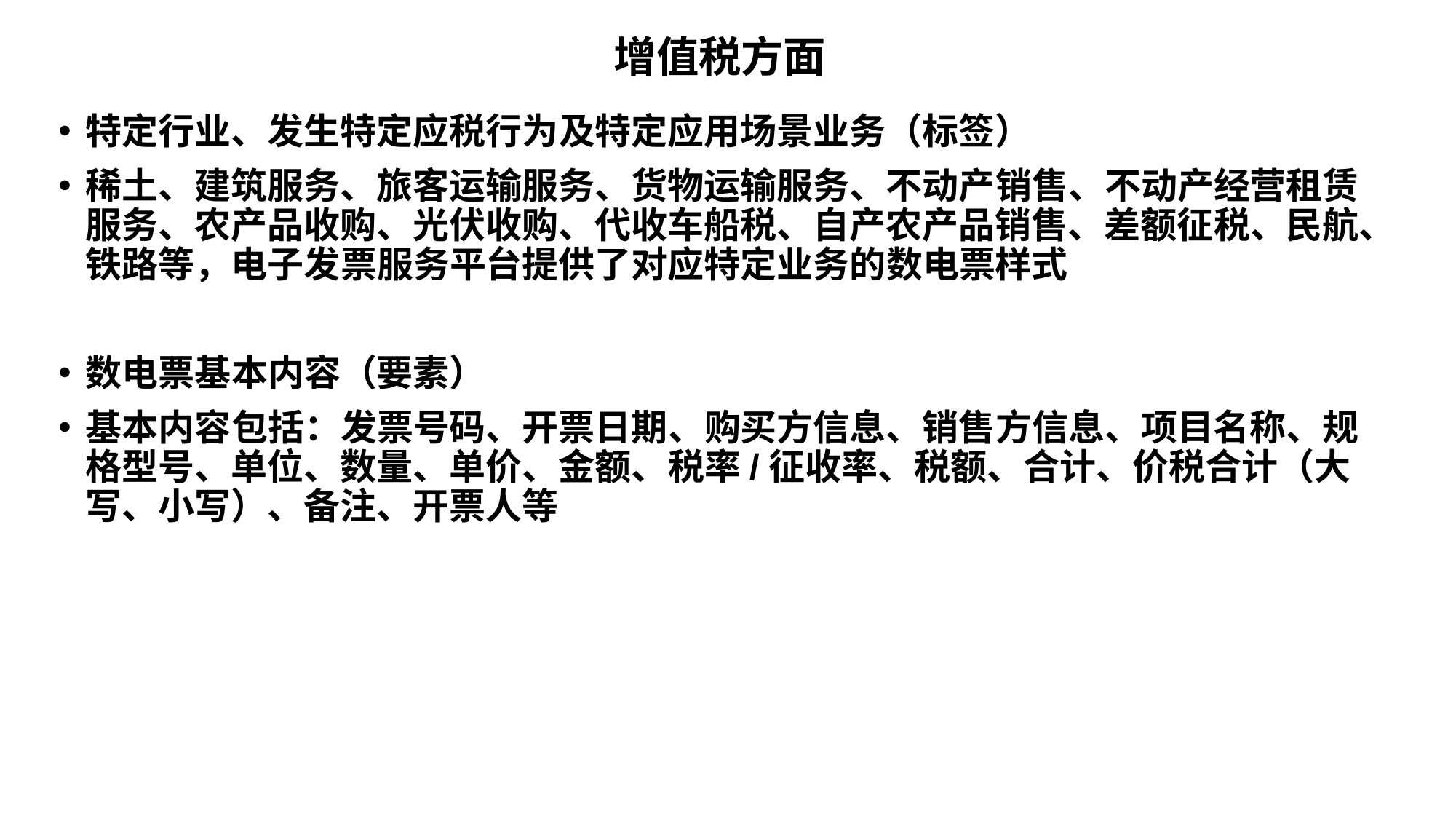

# 增值税方面
特定行业、发生特定应税行为及特定应用场景业务（标签）
稀土、建筑服务、旅客运输服务、货物运输服务、不动产销售、不动产经营租赁服务、农产品收购、光伏收购、代收车船税、自产农产品销售、差额征税、民航、铁路等，电子发票服务平台提供了对应特定业务的数电票样式

数电票基本内容（要素）
基本内容包括：发票号码、开票日期、购买方信息、销售方信息、项目名称、规格型号、单位、数量、单价、金额、税率/征收率、税额、合计、价税合计（大写、小写）、备注、开票人等